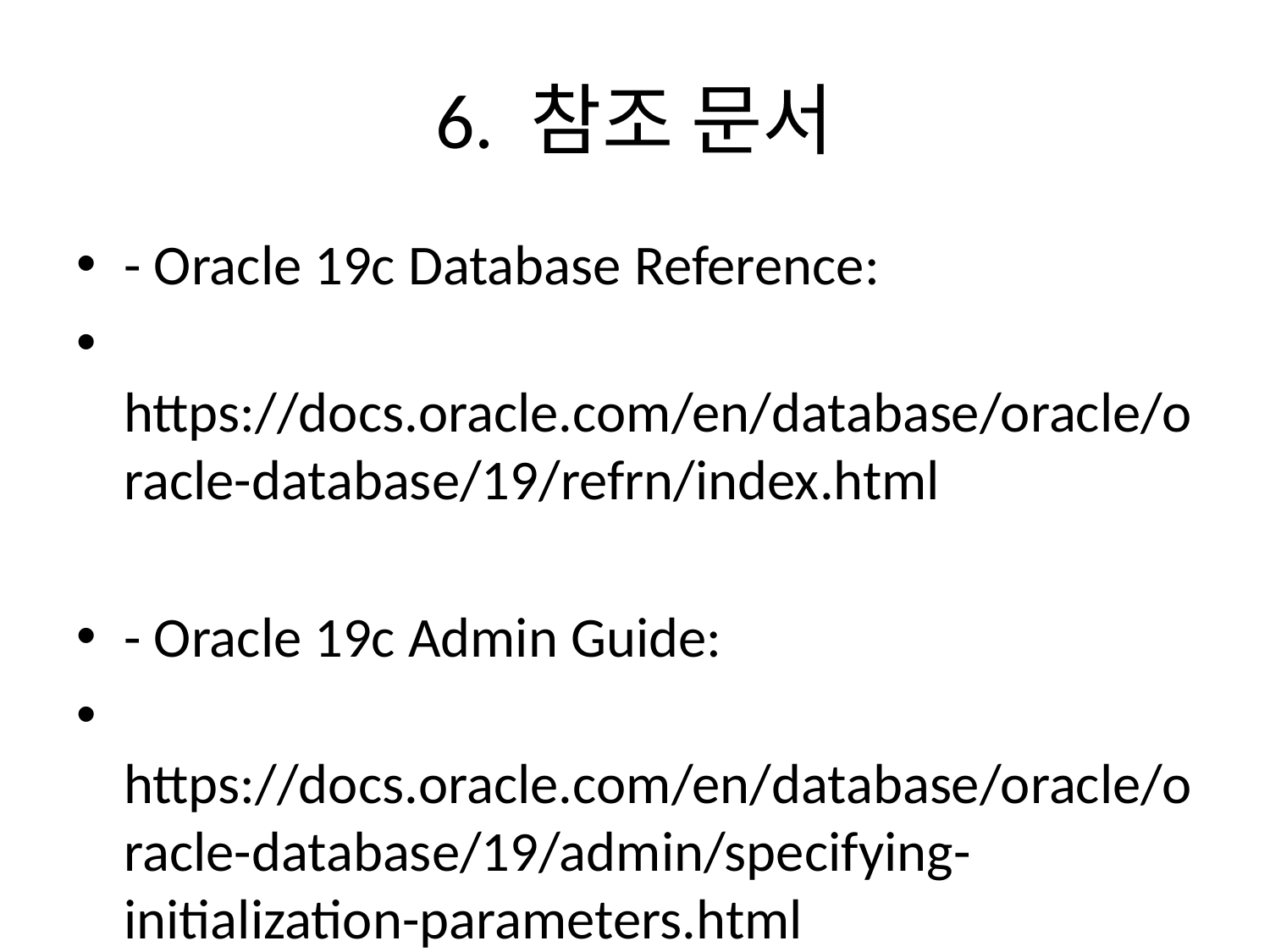

# 6. 참조 문서
- Oracle 19c Database Reference:
  https://docs.oracle.com/en/database/oracle/oracle-database/19/refrn/index.html

- Oracle 19c Admin Guide:
  https://docs.oracle.com/en/database/oracle/oracle-database/19/admin/specifying-initialization-parameters.html

- Oracle 19c Tuning Guide:
  https://docs.oracle.com/en/database/oracle/oracle-database/19/tgdba/tuning-database.html